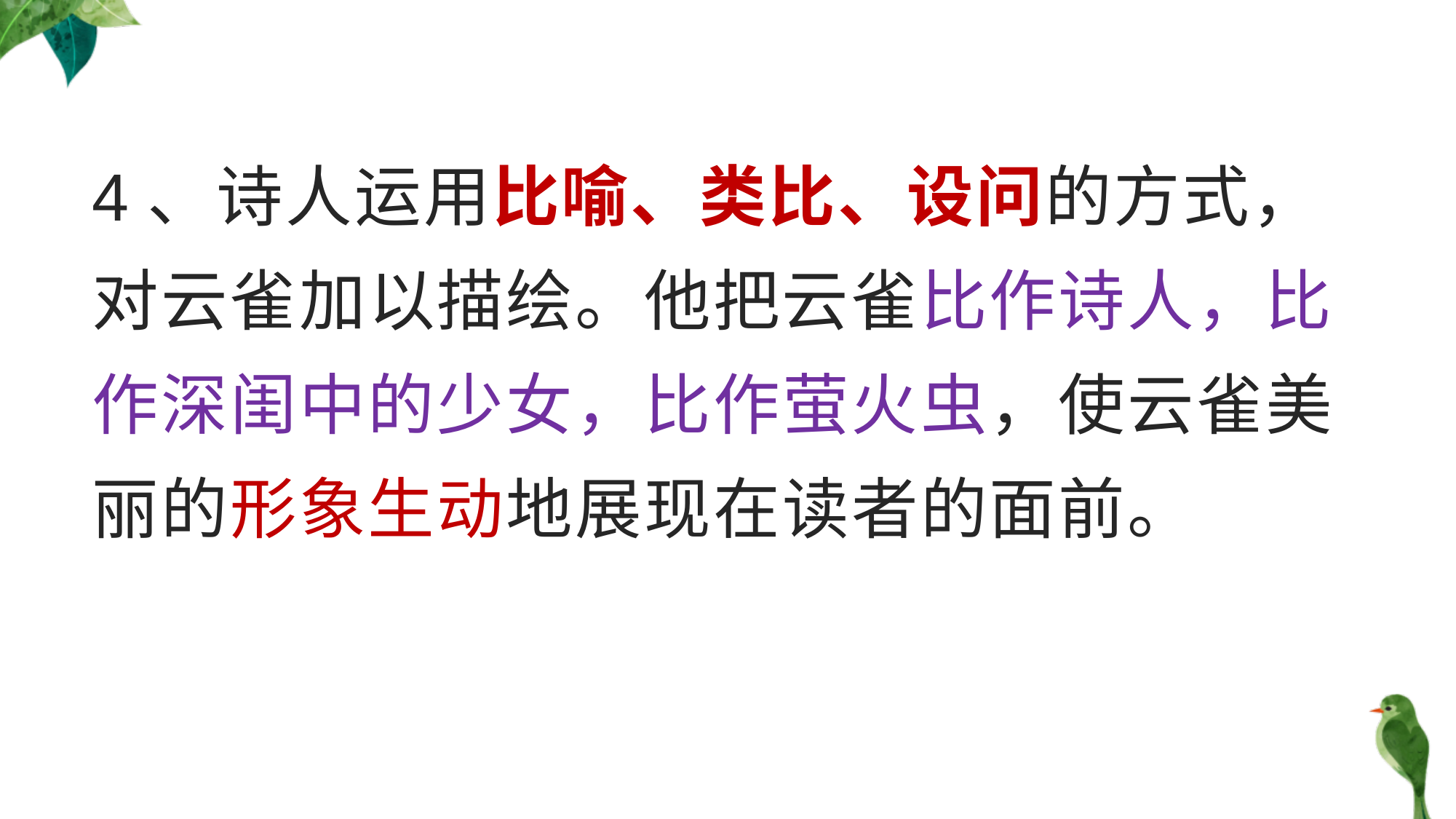

4、诗人运用比喻、类比、设问的方式，对云雀加以描绘。他把云雀比作诗人，比作深闺中的少女，比作萤火虫，使云雀美丽的形象生动地展现在读者的面前。